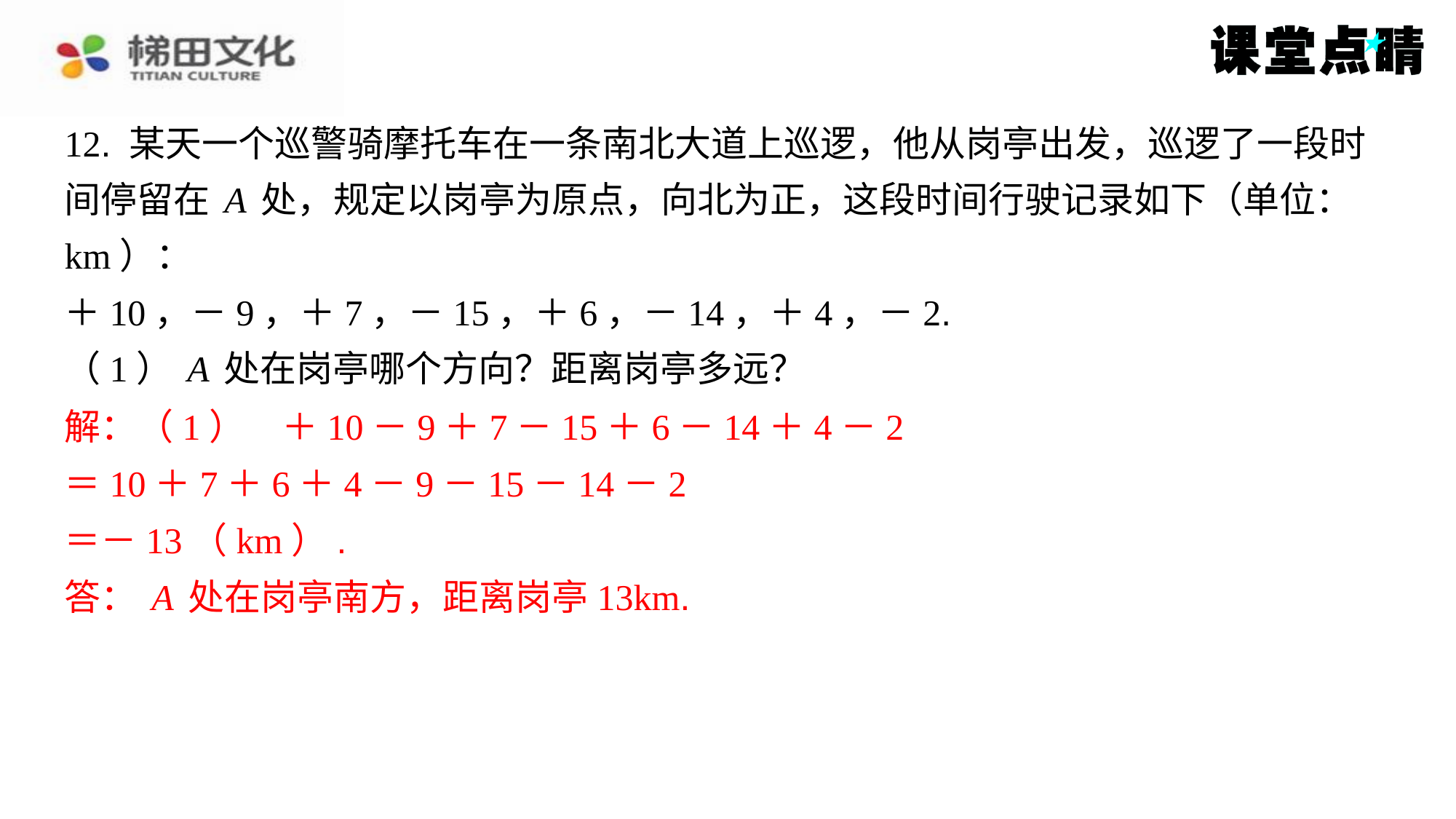

12. 某天一个巡警骑摩托车在一条南北大道上巡逻，他从岗亭出发，巡逻了一段时
间停留在A处，规定以岗亭为原点，向北为正，这段时间行驶记录如下（单位：
km）：
＋10，－9，＋7，－15，＋6，－14，＋4，－2.
（1）A处在岗亭哪个方向？距离岗亭多远？
解：（1）　＋10－9＋7－15＋6－14＋4－2
＝10＋7＋6＋4－9－15－14－2
＝－13（km）.
答：A处在岗亭南方，距离岗亭13km.
解：（1）　＋10－9＋7－15＋6－14＋4－2
＝10＋7＋6＋4－9－15－14－2
＝－13（km）.
答：A处在岗亭南方，距离岗亭13km.